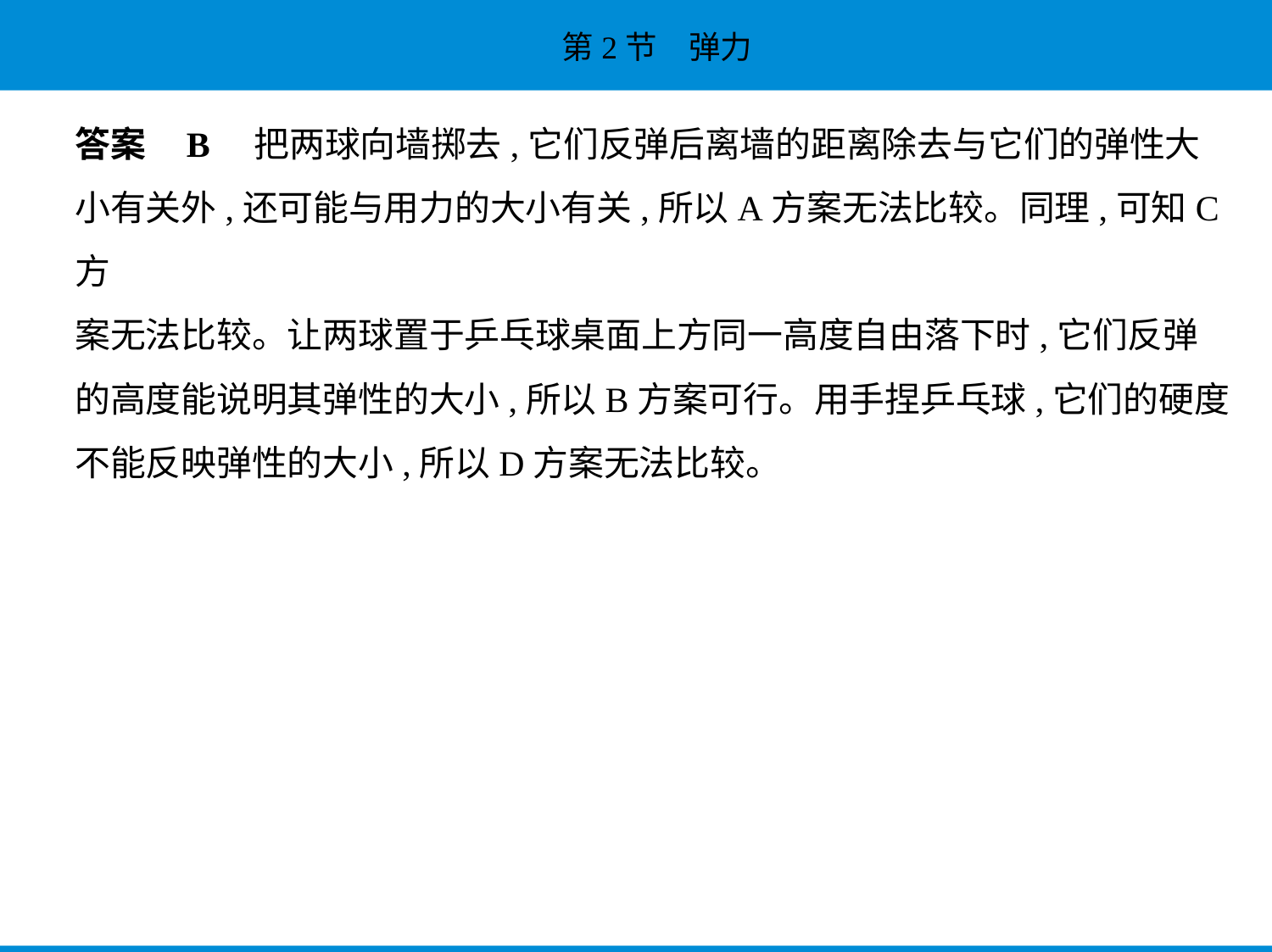

答案    B　把两球向墙掷去,它们反弹后离墙的距离除去与它们的弹性大
小有关外,还可能与用力的大小有关,所以A方案无法比较。同理,可知C方
案无法比较。让两球置于乒乓球桌面上方同一高度自由落下时,它们反弹
的高度能说明其弹性的大小,所以B方案可行。用手捏乒乓球,它们的硬度
不能反映弹性的大小,所以D方案无法比较。